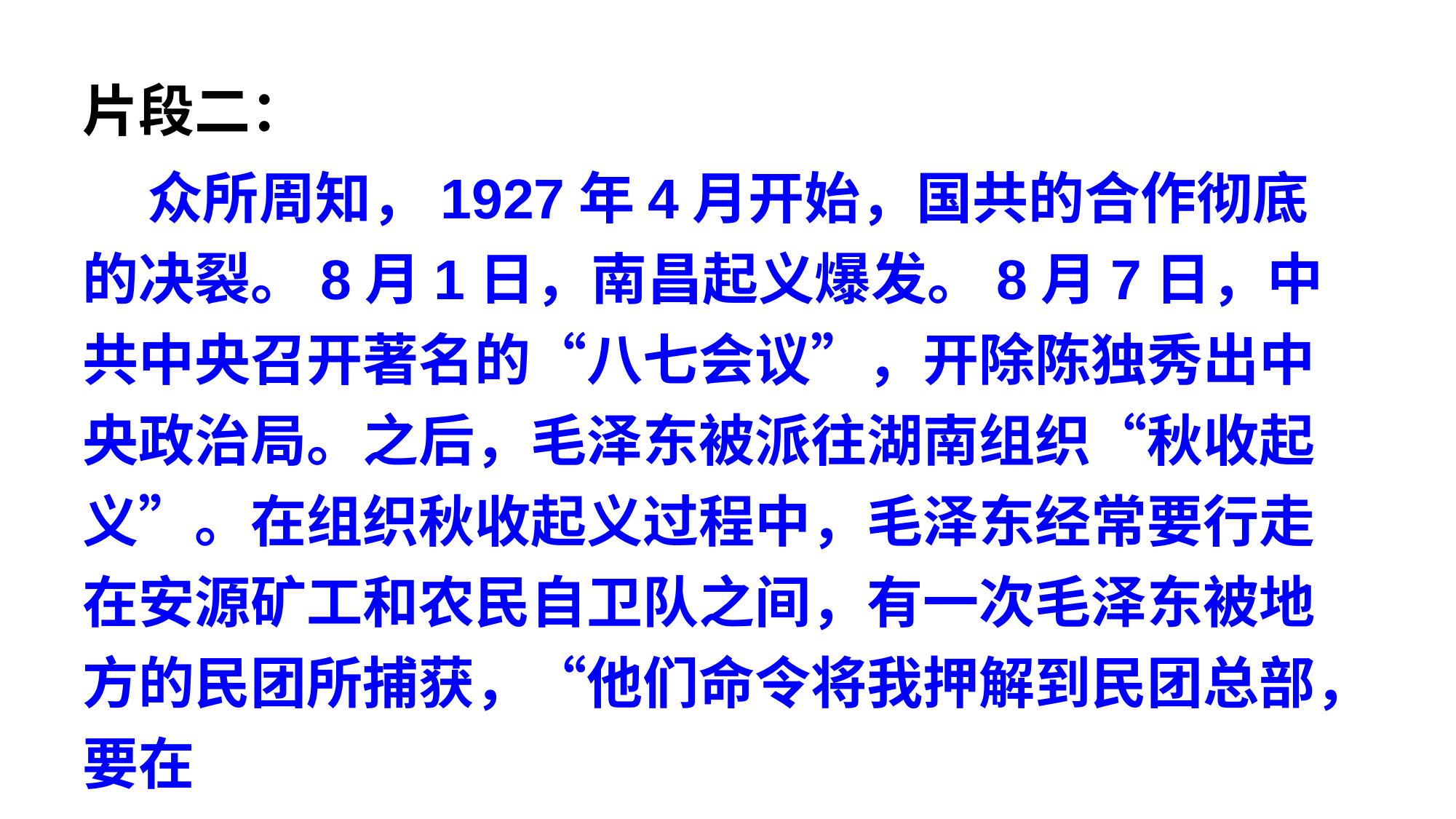

片段二：
    众所周知，1927年4月开始，国共的合作彻底的决裂。8月1日，南昌起义爆发。8月7日，中共中央召开著名的“八七会议”，开除陈独秀出中央政治局。之后，毛泽东被派往湖南组织“秋收起义”。在组织秋收起义过程中，毛泽东经常要行走在安源矿工和农民自卫队之间，有一次毛泽东被地方的民团所捕获，“他们命令将我押解到民团总部，要在